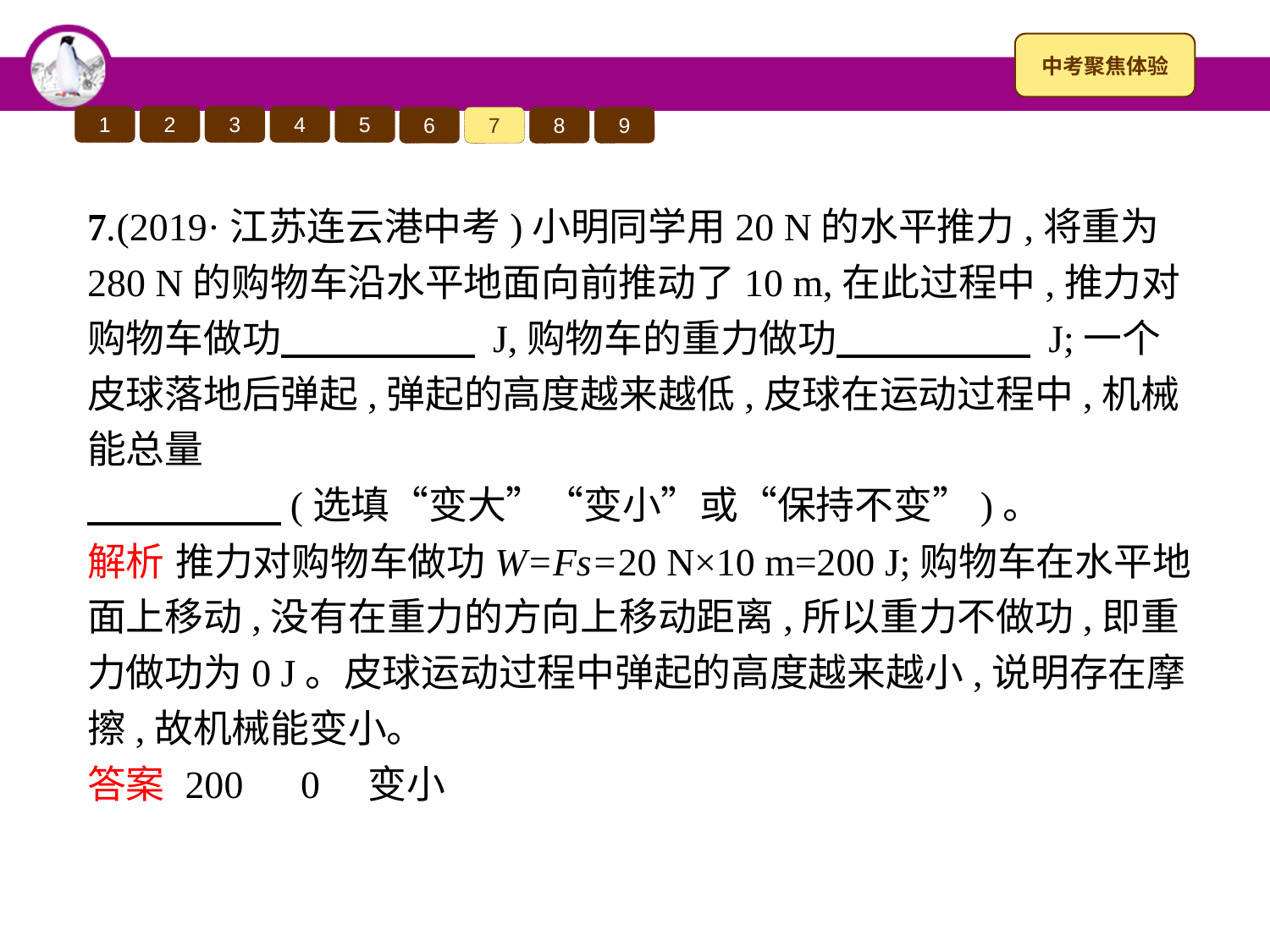

1
2
3
4
5
6
7
8
9
7.(2019·江苏连云港中考)小明同学用20 N的水平推力,将重为280 N的购物车沿水平地面向前推动了10 m,在此过程中,推力对购物车做功　　　　　 J,购物车的重力做功　　　　　 J;一个皮球落地后弹起,弹起的高度越来越低,皮球在运动过程中,机械能总量
　　　　　(选填“变大”“变小”或“保持不变”)。
解析 推力对购物车做功W=Fs=20 N×10 m=200 J;购物车在水平地面上移动,没有在重力的方向上移动距离,所以重力不做功,即重力做功为0 J。皮球运动过程中弹起的高度越来越小,说明存在摩擦,故机械能变小。
答案 200　0　变小